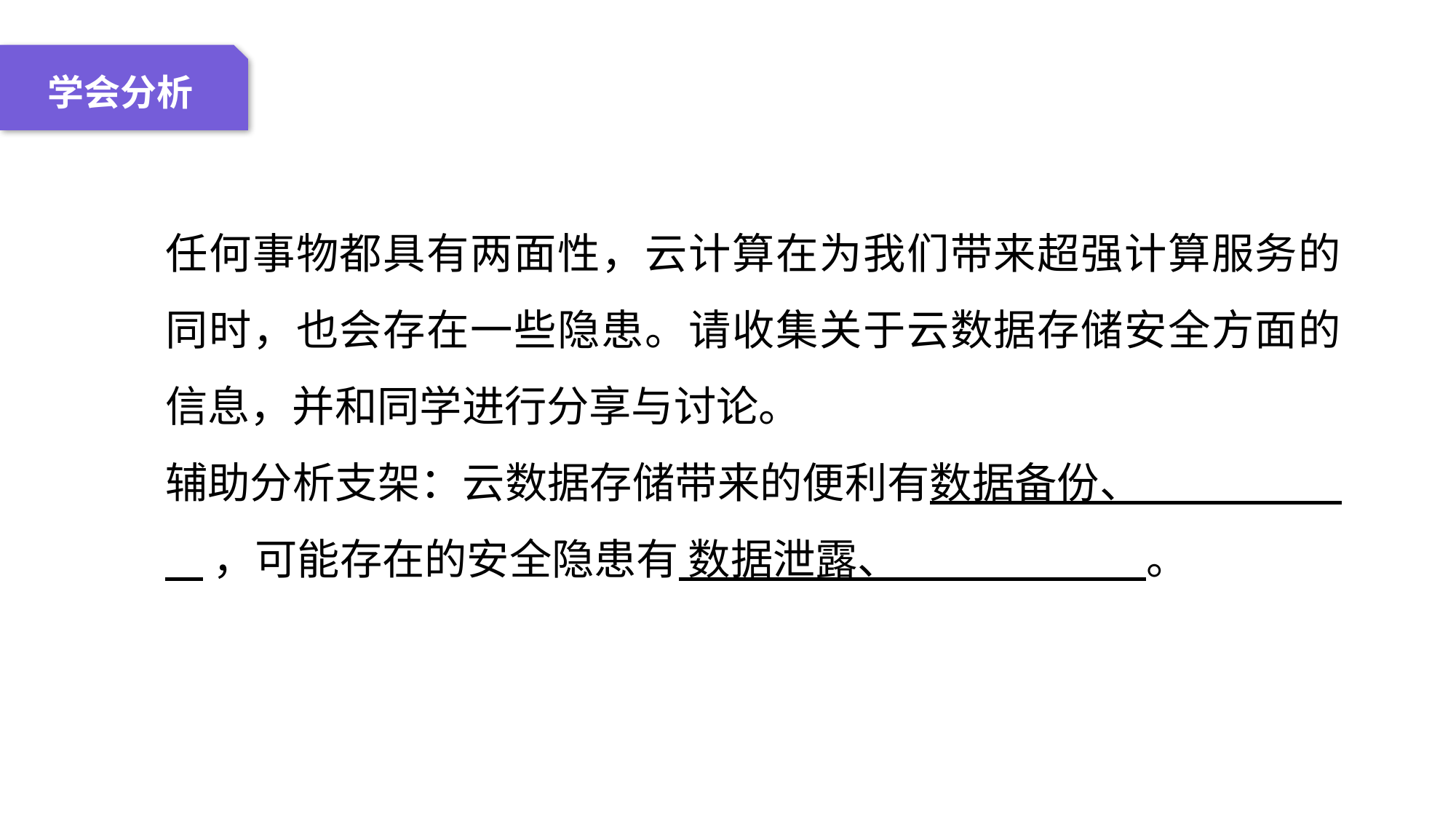

04 名词解释
01 准备过程
02 整体结构
03 重点说明
学会分析
任何事物都具有两面性，云计算在为我们带来超强计算服务的同时，也会存在一些隐患。请收集关于云数据存储安全方面的信息，并和同学进行分享与讨论。
辅助分析支架：云数据存储带来的便利有数据备份、                           ，可能存在的安全隐患有 数据泄露、                          。